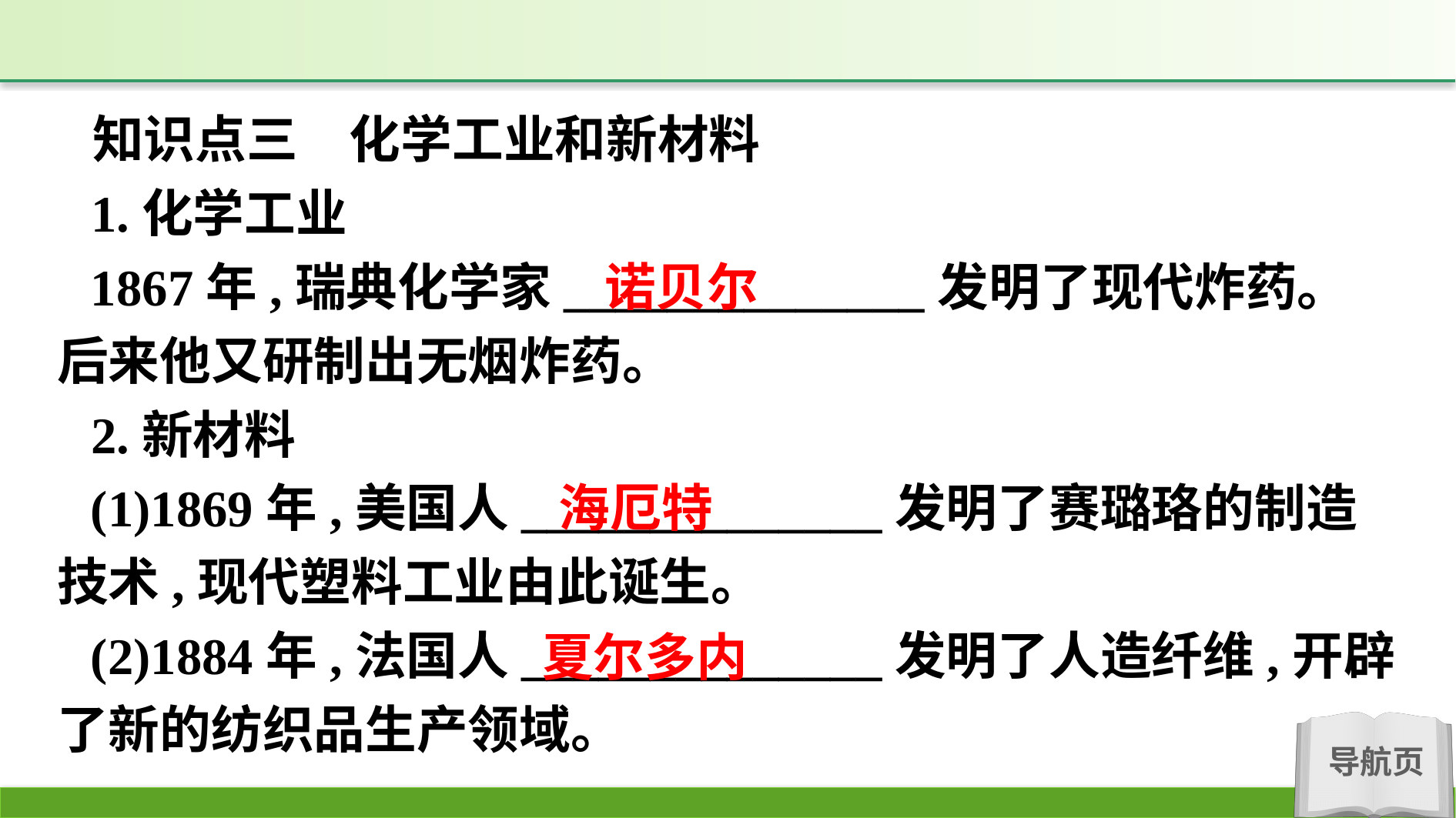

知识点三　化学工业和新材料
1.化学工业
1867年,瑞典化学家______________发明了现代炸药。后来他又研制出无烟炸药。
2.新材料
(1)1869年,美国人______________发明了赛璐珞的制造技术,现代塑料工业由此诞生。
(2)1884年,法国人______________发明了人造纤维,开辟了新的纺织品生产领域。
诺贝尔
海厄特
夏尔多内